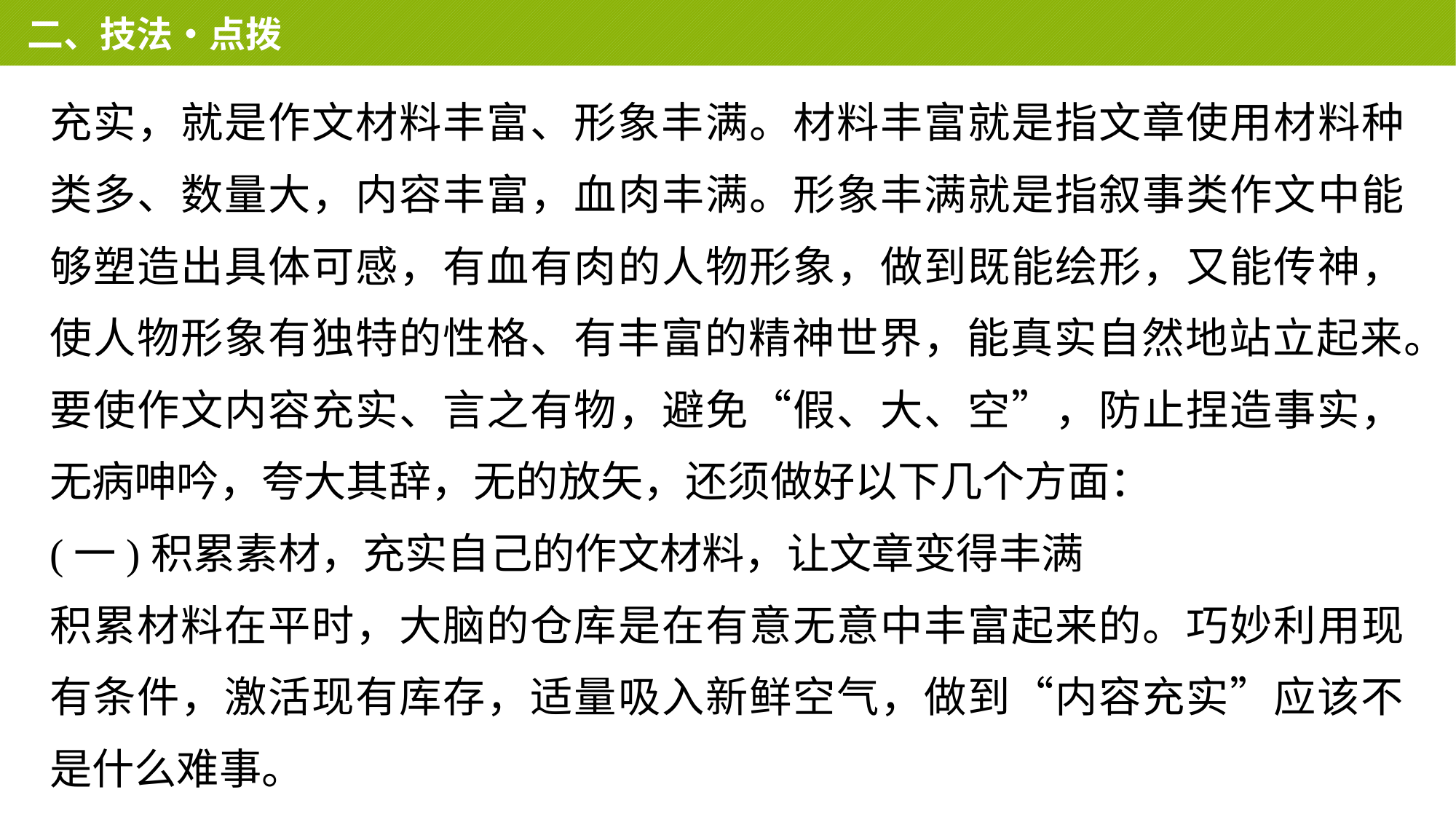

二、技法•点拨
充实，就是作文材料丰富、形象丰满。材料丰富就是指文章使用材料种类多、数量大，内容丰富，血肉丰满。形象丰满就是指叙事类作文中能够塑造出具体可感，有血有肉的人物形象，做到既能绘形，又能传神，使人物形象有独特的性格、有丰富的精神世界，能真实自然地站立起来。
要使作文内容充实、言之有物，避免“假、大、空”，防止捏造事实，无病呻吟，夸大其辞，无的放矢，还须做好以下几个方面：
(一)积累素材，充实自己的作文材料，让文章变得丰满
积累材料在平时，大脑的仓库是在有意无意中丰富起来的。巧妙利用现有条件，激活现有库存，适量吸入新鲜空气，做到“内容充实”应该不是什么难事。